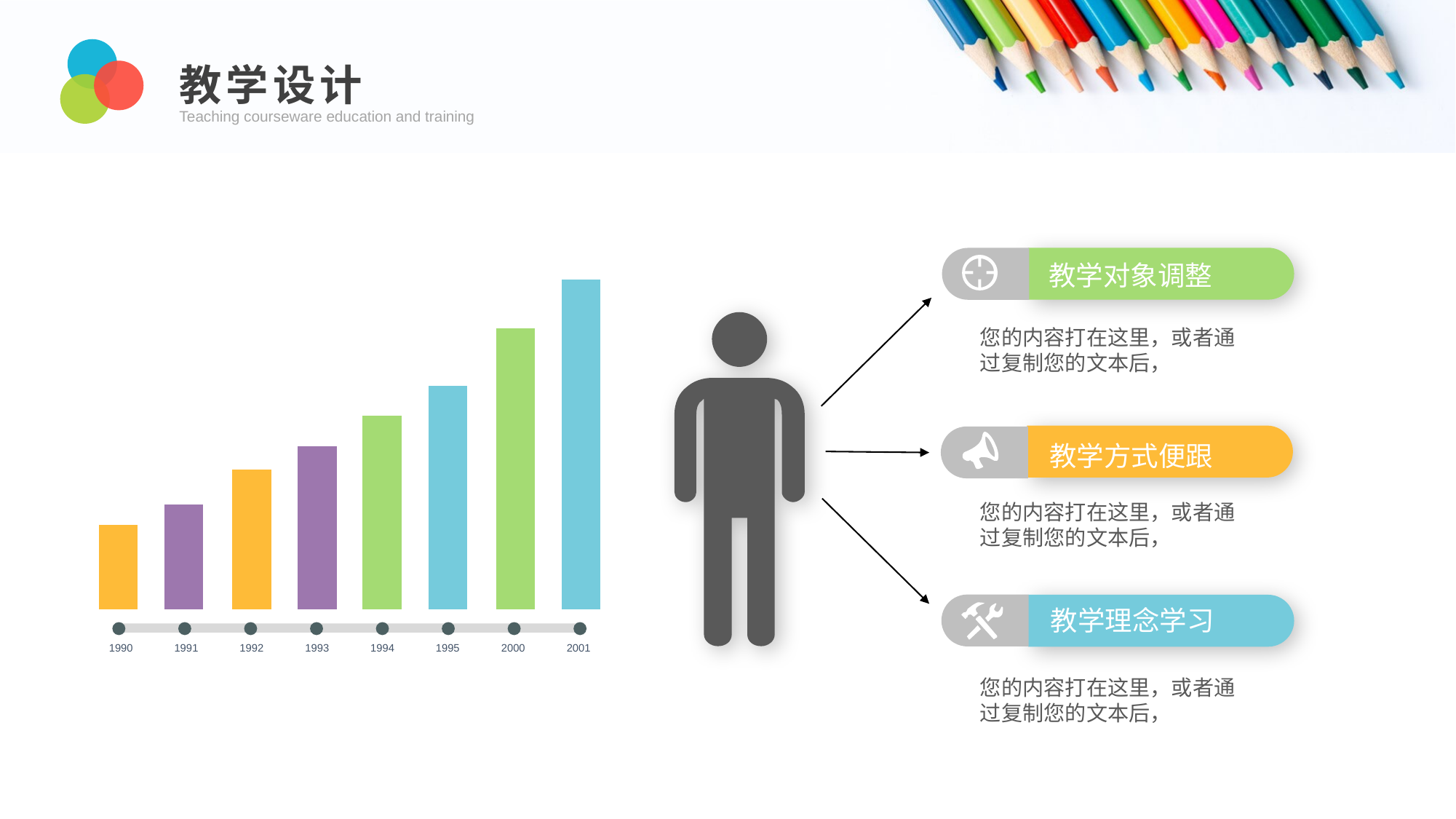

教学设计
Teaching courseware education and training

教学对象调整

您的内容打在这里，或者通过复制您的文本后，

1990
1991
1992
1993
1994
1995
2000
2001

教学方式便跟
您的内容打在这里，或者通过复制您的文本后，

教学理念学习

您的内容打在这里，或者通过复制您的文本后，